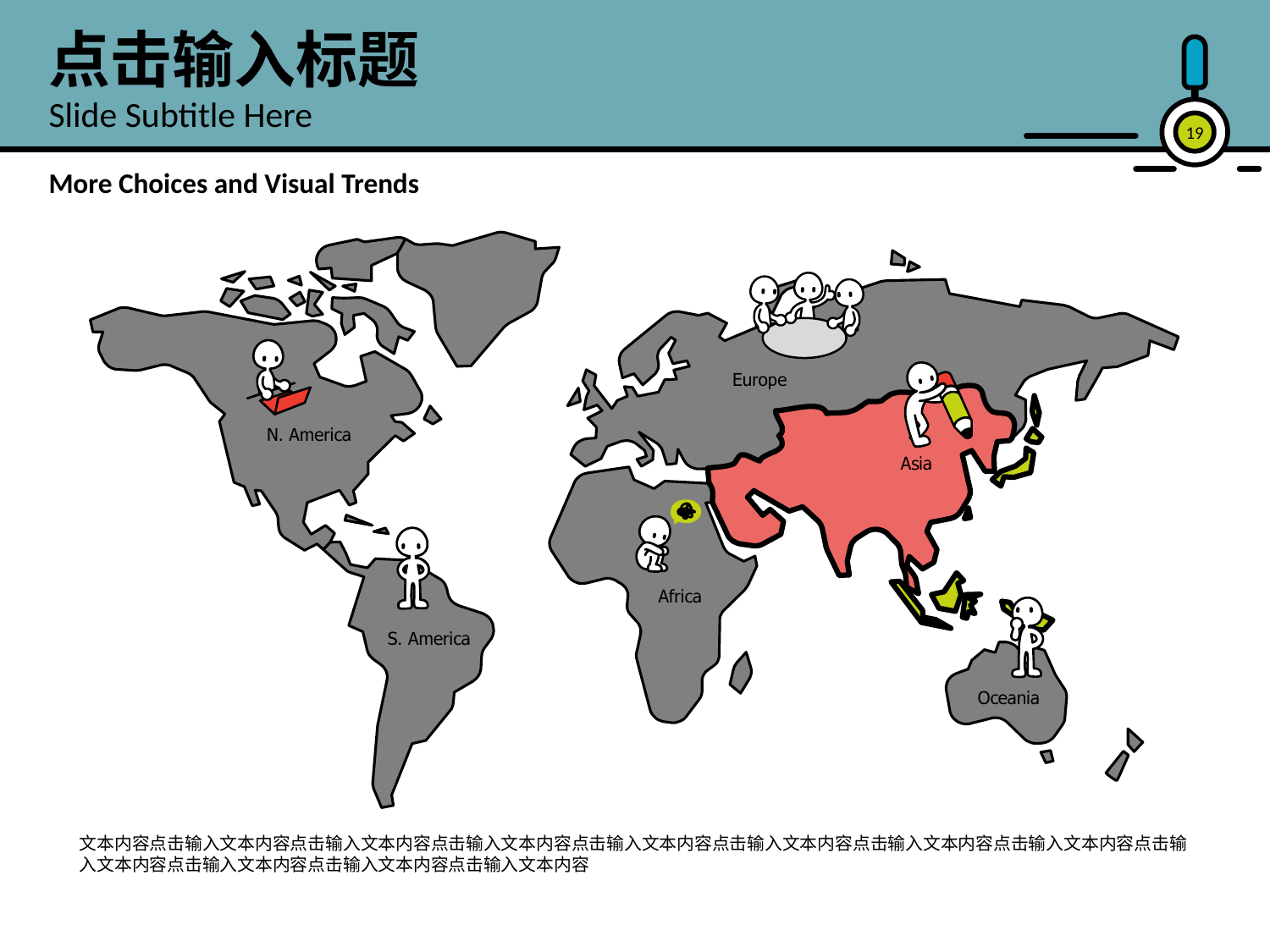

点击输入标题
Slide Subtitle Here
19
More Choices and Visual Trends

Europe
N. America
Asia
Africa
S. America
Oceania

文本内容点击输入文本内容点击输入文本内容点击输入文本内容点击输入文本内容点击输入文本内容点击输入文本内容点击输入文本内容点击输入文本内容点击输入文本内容点击输入文本内容点击输入文本内容